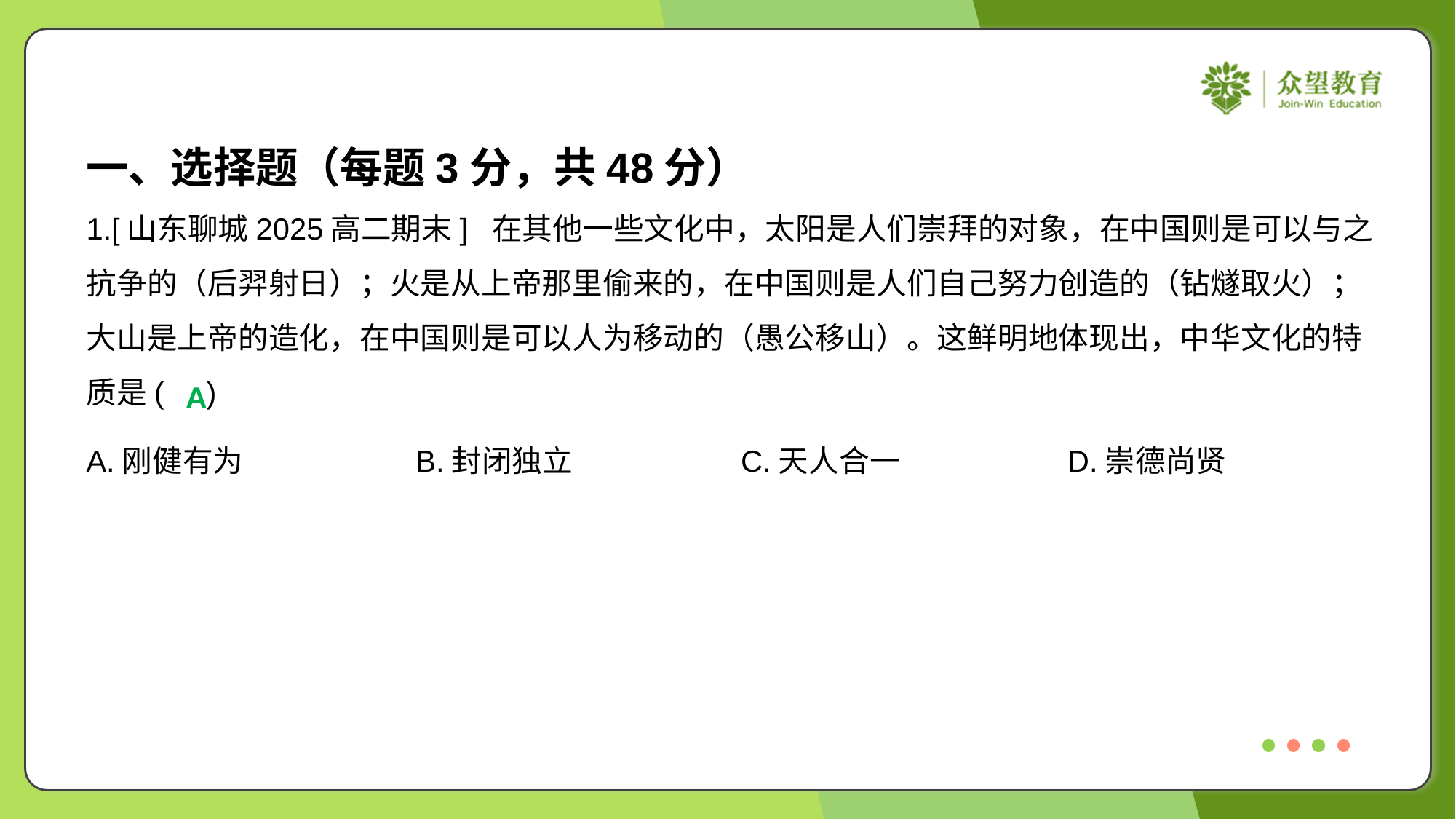

一、选择题（每题3分，共48分）
1.[山东聊城2025高二期末]  在其他一些文化中，太阳是人们崇拜的对象，在中国则是可以与之
抗争的（后羿射日）；火是从上帝那里偷来的，在中国则是人们自己努力创造的（钻燧取火）；
大山是上帝的造化，在中国则是可以人为移动的（愚公移山）。这鲜明地体现出，中华文化的特
质是(     )
A
A.刚健有为	B.封闭独立	C.天人合一	D.崇德尚贤